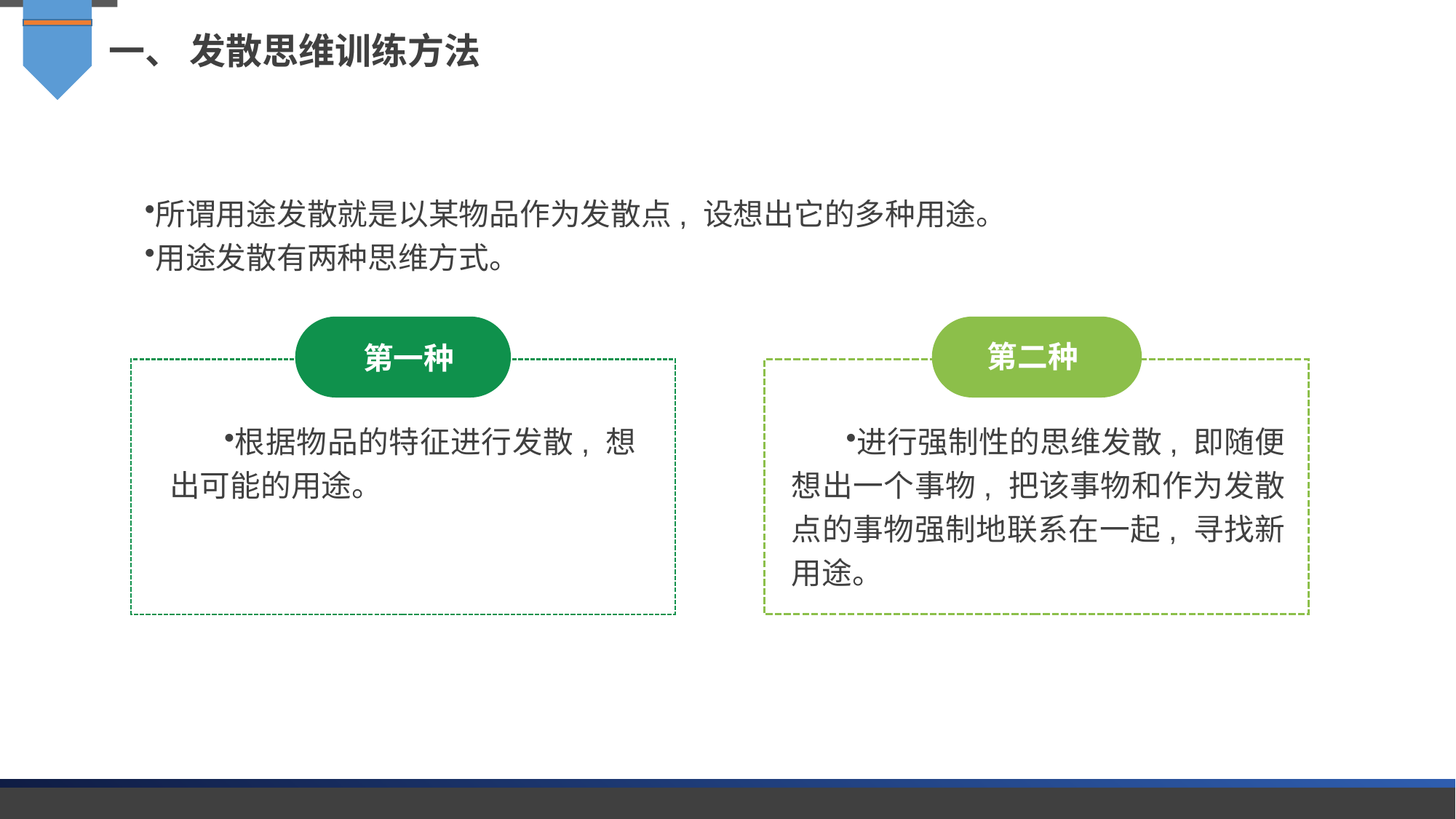

一、 发散思维训练方法
所谓用途发散就是以某物品作为发散点, 设想出它的多种用途。
用途发散有两种思维方式。

第一种

第二种

根据物品的特征进行发散, 想出可能的用途。
进行强制性的思维发散, 即随便想出一个事物, 把该事物和作为发散点的事物强制地联系在一起, 寻找新用途。